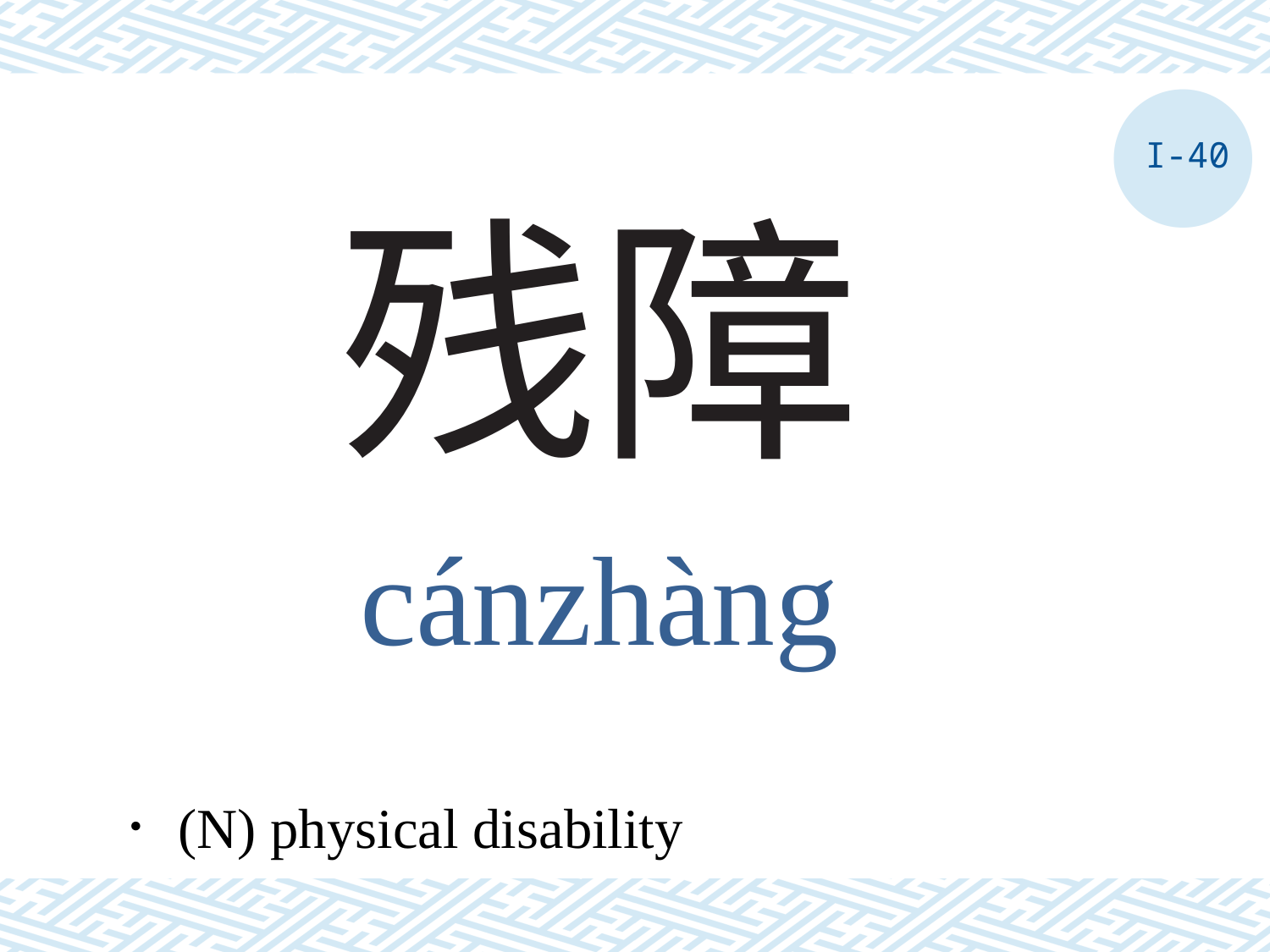

I-40

# 残障
cánzhàng
．(N) physical disability